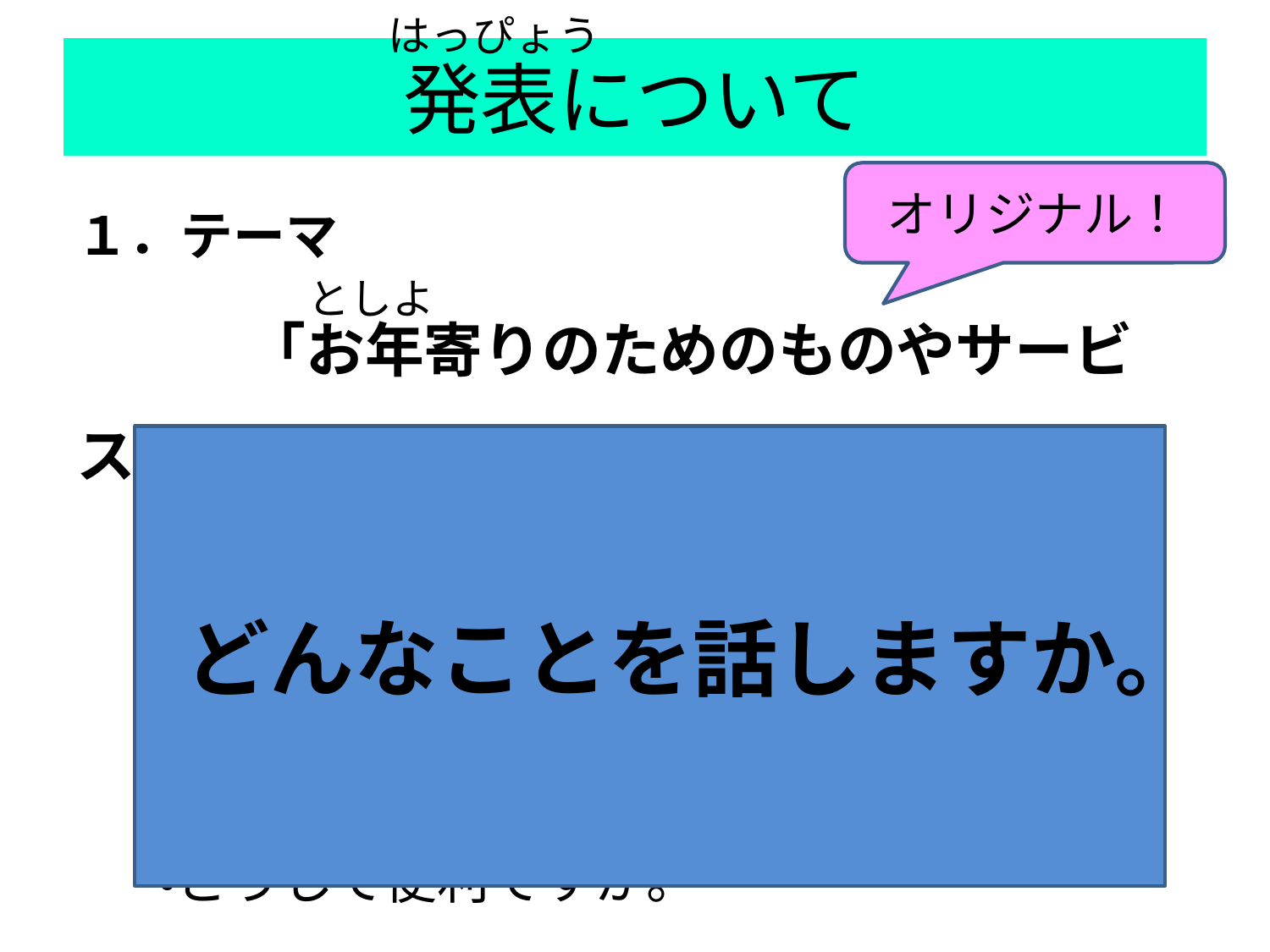

はっぴょう
# 発表について
オリジナル！
１．テーマ
　　　「お年寄りのためのものやサービス」
　　・お年寄りがこまっていることは？
　　・どんなもの？
　　・どうやって使いますか。
      ・どうして便利ですか。

としよ
どんなことを話しますか。